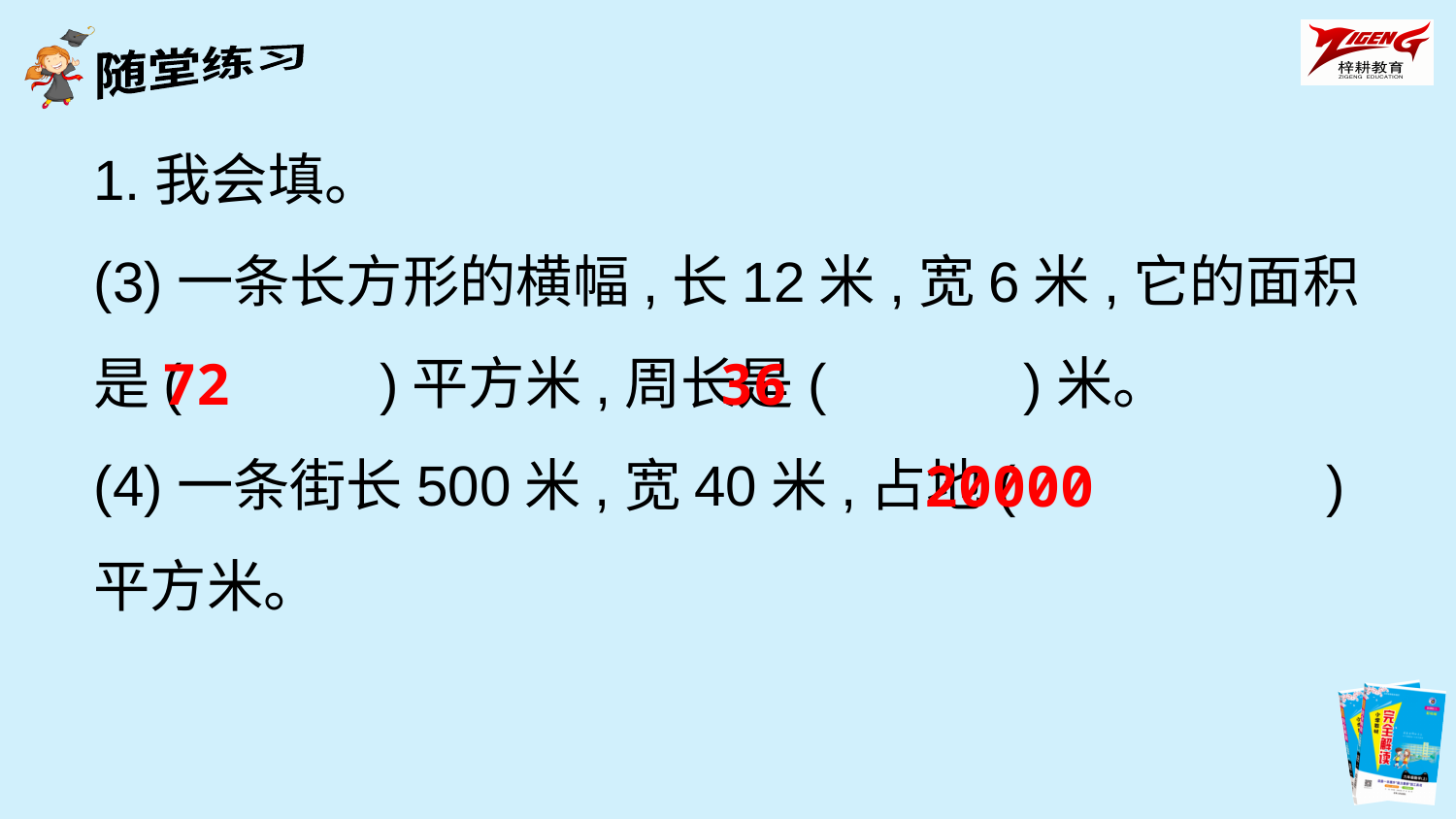

1.我会填。
(3)一条长方形的横幅,长12米,宽6米,它的面积是(　　　)平方米,周长是(　　　)米。
(4)一条街长500米,宽40米,占地(　　　　　)平方米。
72
36
20000